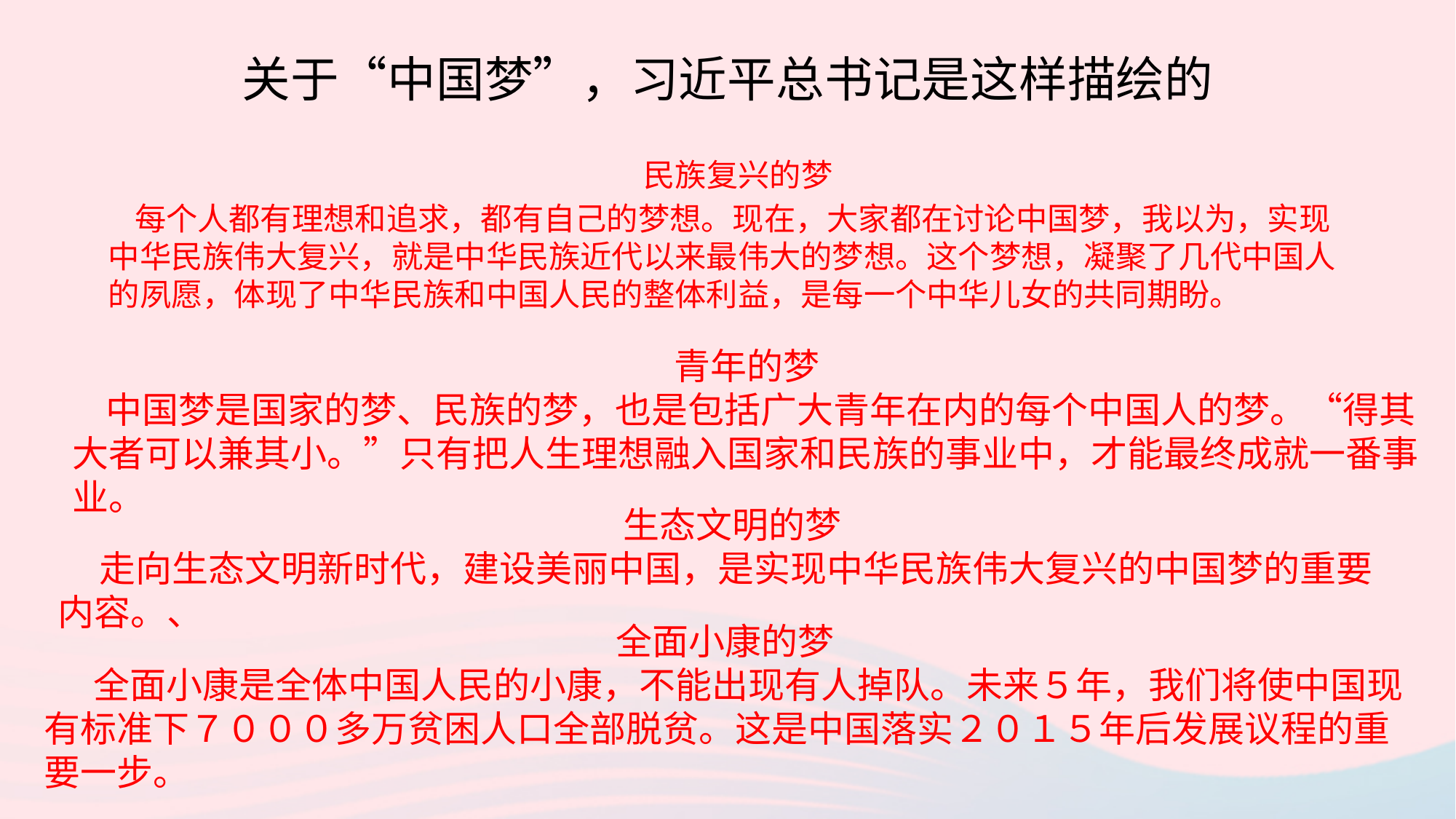

# 关于“中国梦”，习近平总书记是这样描绘的
   民族复兴的梦
   每个人都有理想和追求，都有自己的梦想。现在，大家都在讨论中国梦，我以为，实现中华民族伟大复兴，就是中华民族近代以来最伟大的梦想。这个梦想，凝聚了几代中国人的夙愿，体现了中华民族和中国人民的整体利益，是每一个中华儿女的共同期盼。

青年的梦
   中国梦是国家的梦、民族的梦，也是包括广大青年在内的每个中国人的梦。“得其大者可以兼其小。”只有把人生理想融入国家和民族的事业中，才能最终成就一番事业。

生态文明的梦
    走向生态文明新时代，建设美丽中国，是实现中华民族伟大复兴的中国梦的重要内容。、

全面小康的梦
     全面小康是全体中国人民的小康，不能出现有人掉队。未来５年，我们将使中国现有标准下７０００多万贫困人口全部脱贫。这是中国落实２０１５年后发展议程的重要一步。